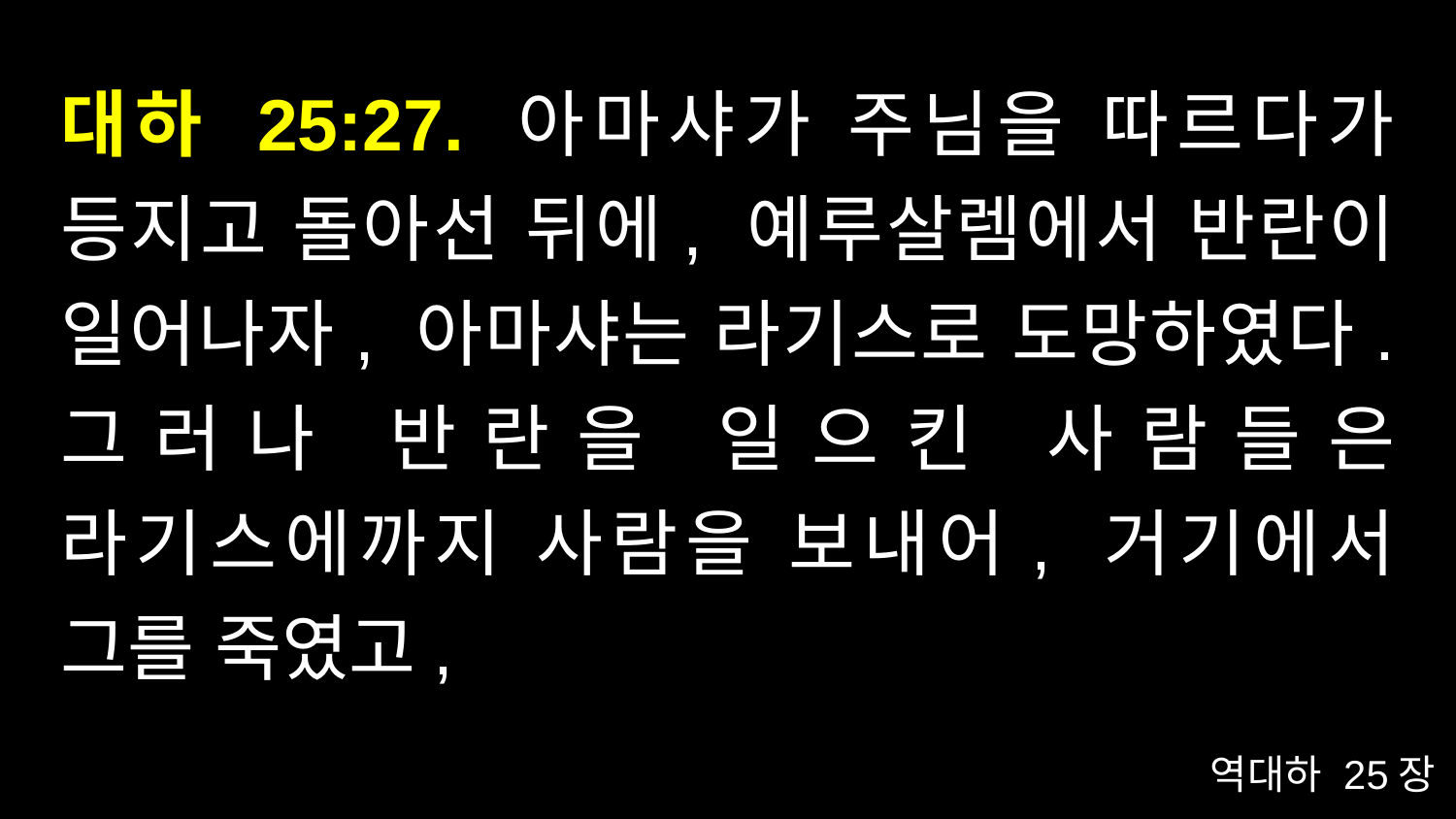

# 대하 25:27. 아마샤가 주님을 따르다가 등지고 돌아선 뒤에, 예루살렘에서 반란이 일어나자, 아마샤는 라기스로 도망하였다. 그러나 반란을 일으킨 사람들은 라기스에까지 사람을 보내어, 거기에서 그를 죽였고,
역대하 25장